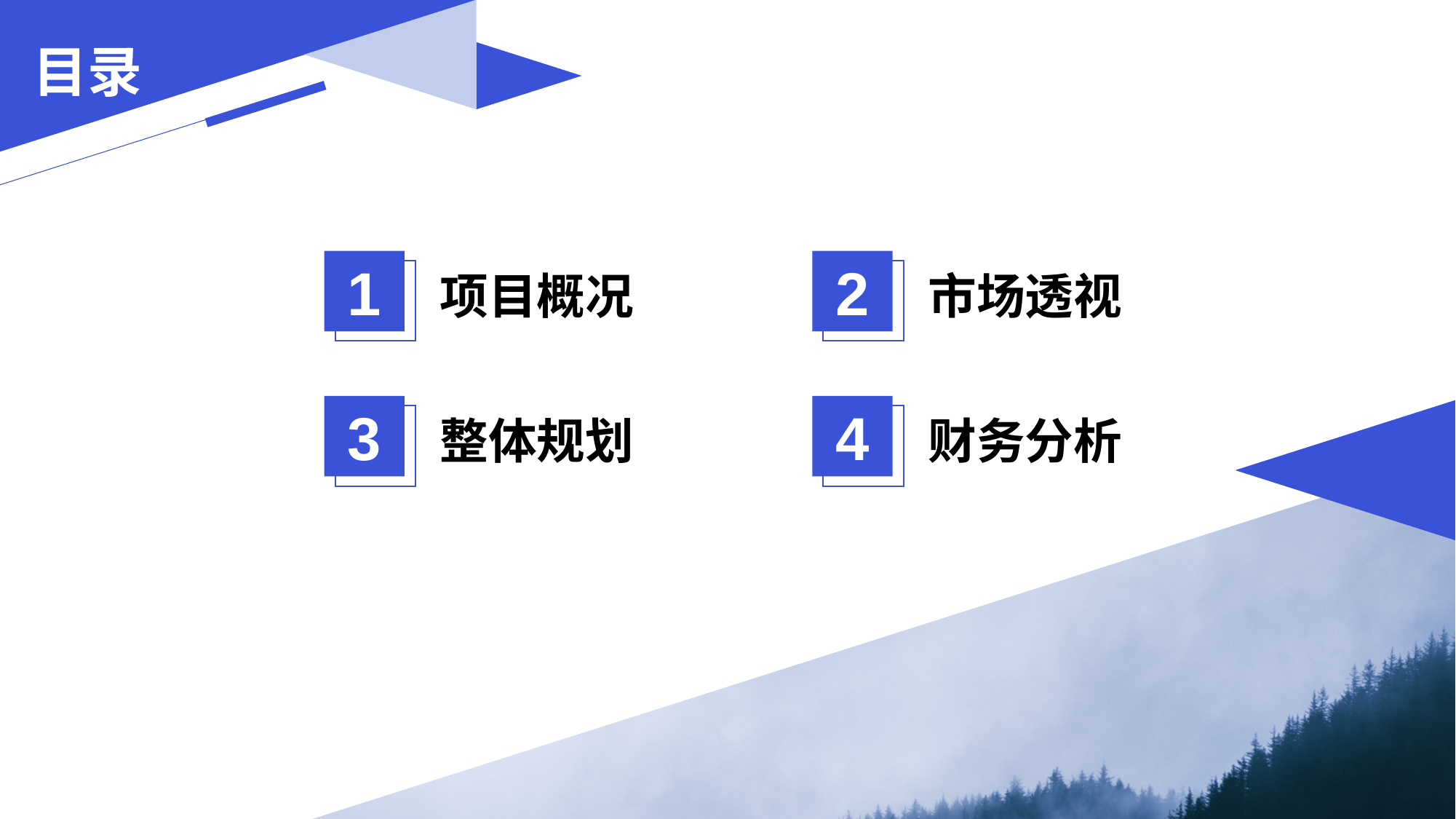

目录

1
项目概况

2
市场透视

3
整体规划

4
财务分析